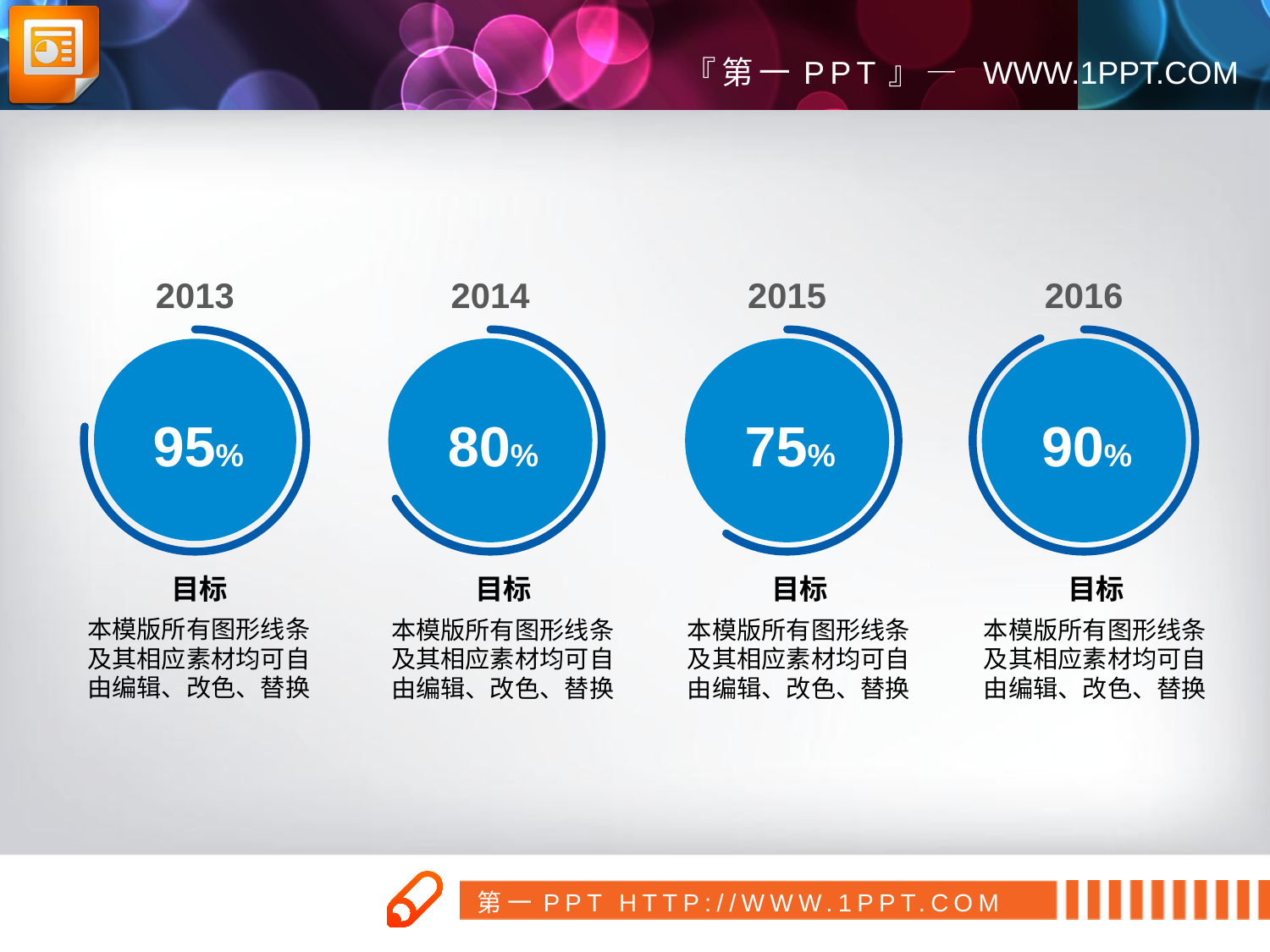

2013
2014
2015
2016

95%
80%
75%
90%
目标
目标
目标
目标
本模版所有图形线条及其相应素材均可自由编辑、改色、替换
本模版所有图形线条及其相应素材均可自由编辑、改色、替换
本模版所有图形线条及其相应素材均可自由编辑、改色、替换
本模版所有图形线条及其相应素材均可自由编辑、改色、替换